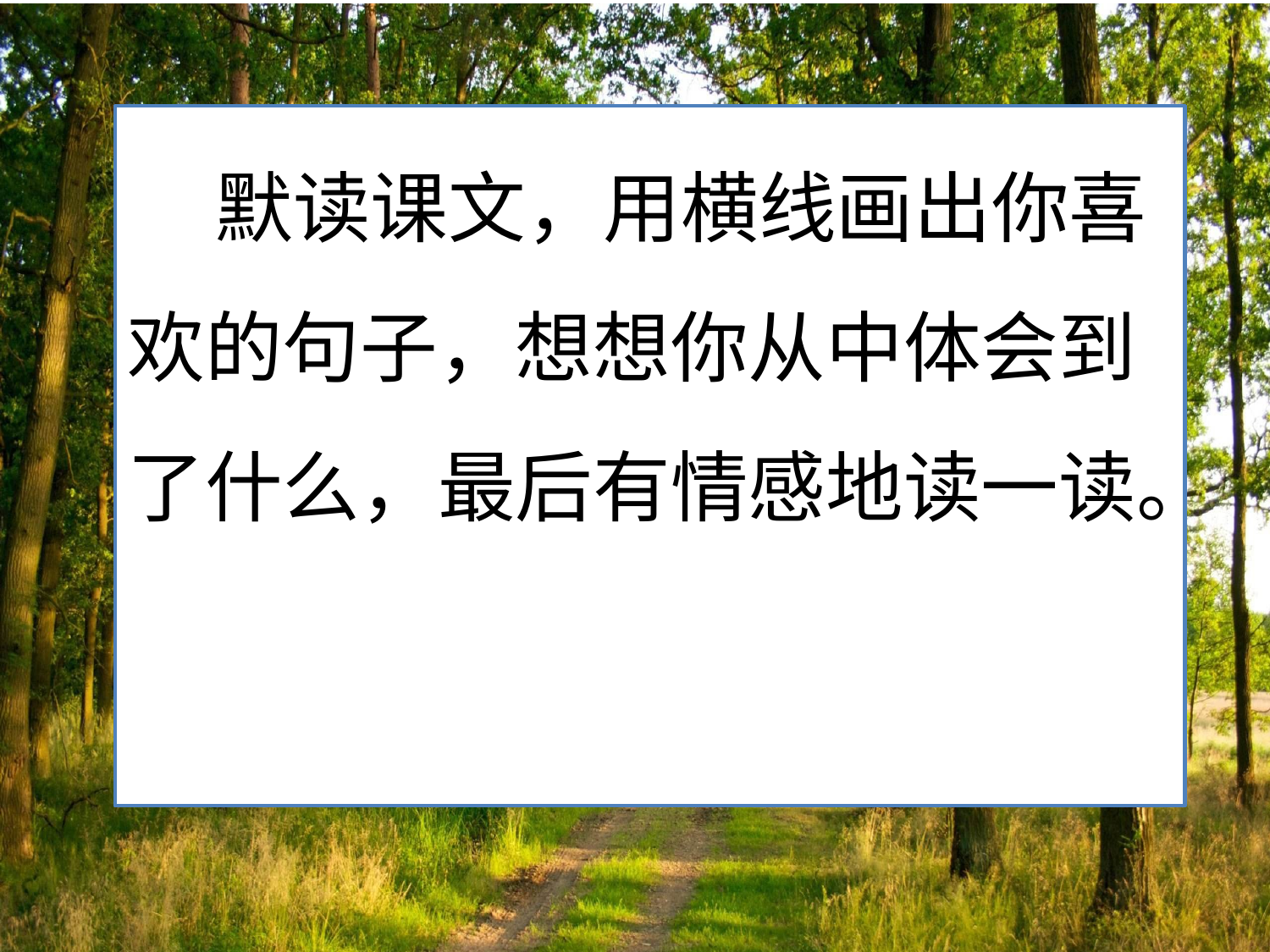

#
    默读课文，用横线画出你喜欢的句子，想想你从中体会到了什么，最后有情感地读一读。